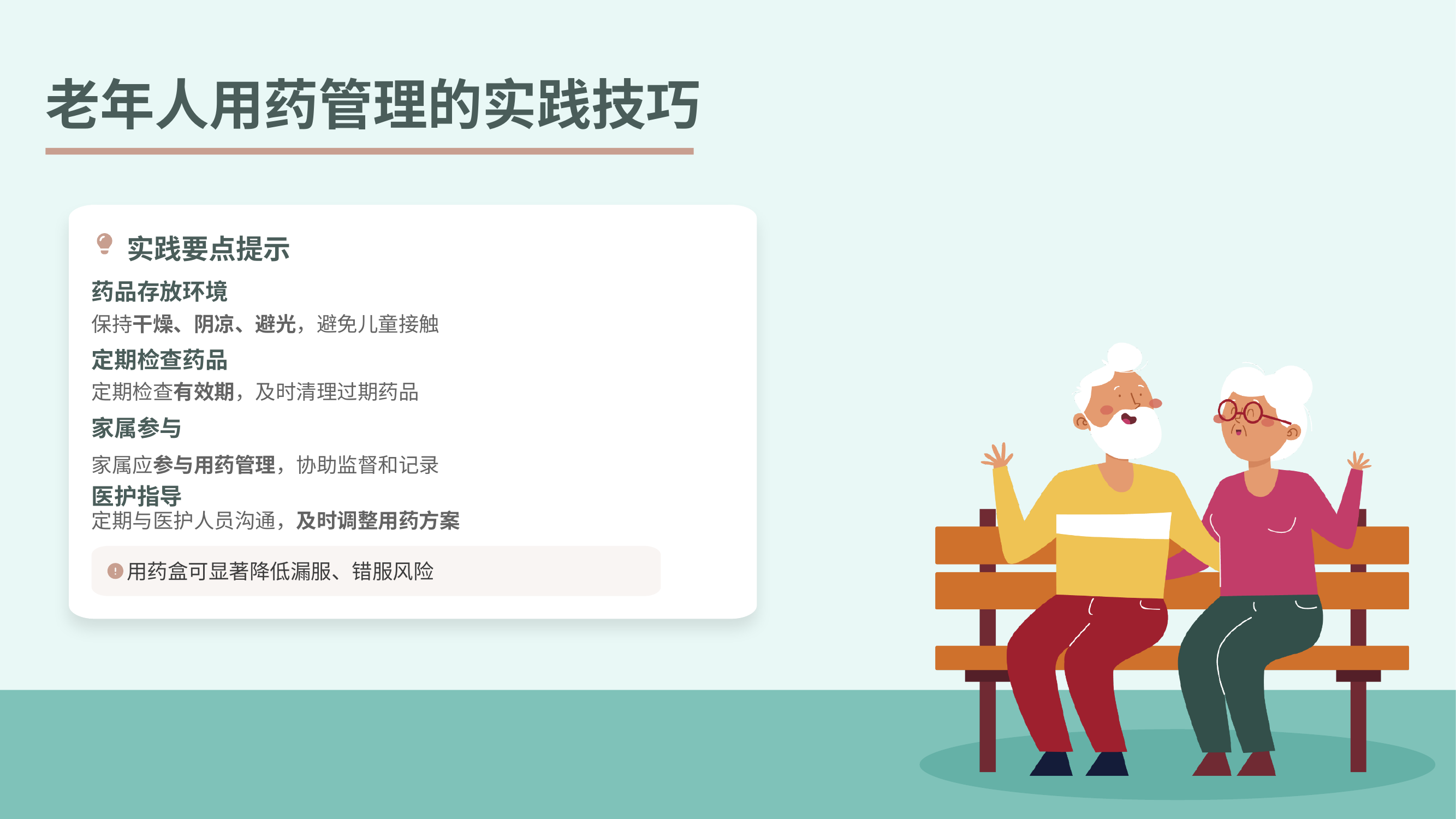

老年人用药管理的实践技巧

实践要点提示

药品存放环境
保持干燥、阴凉、避光，避免儿童接触
定期检查药品
定期检查有效期，及时清理过期药品
家属参与
家属应参与用药管理，协助监督和记录
医护指导
定期与医护人员沟通，及时调整用药方案
用药盒可显著降低漏服、错服风险